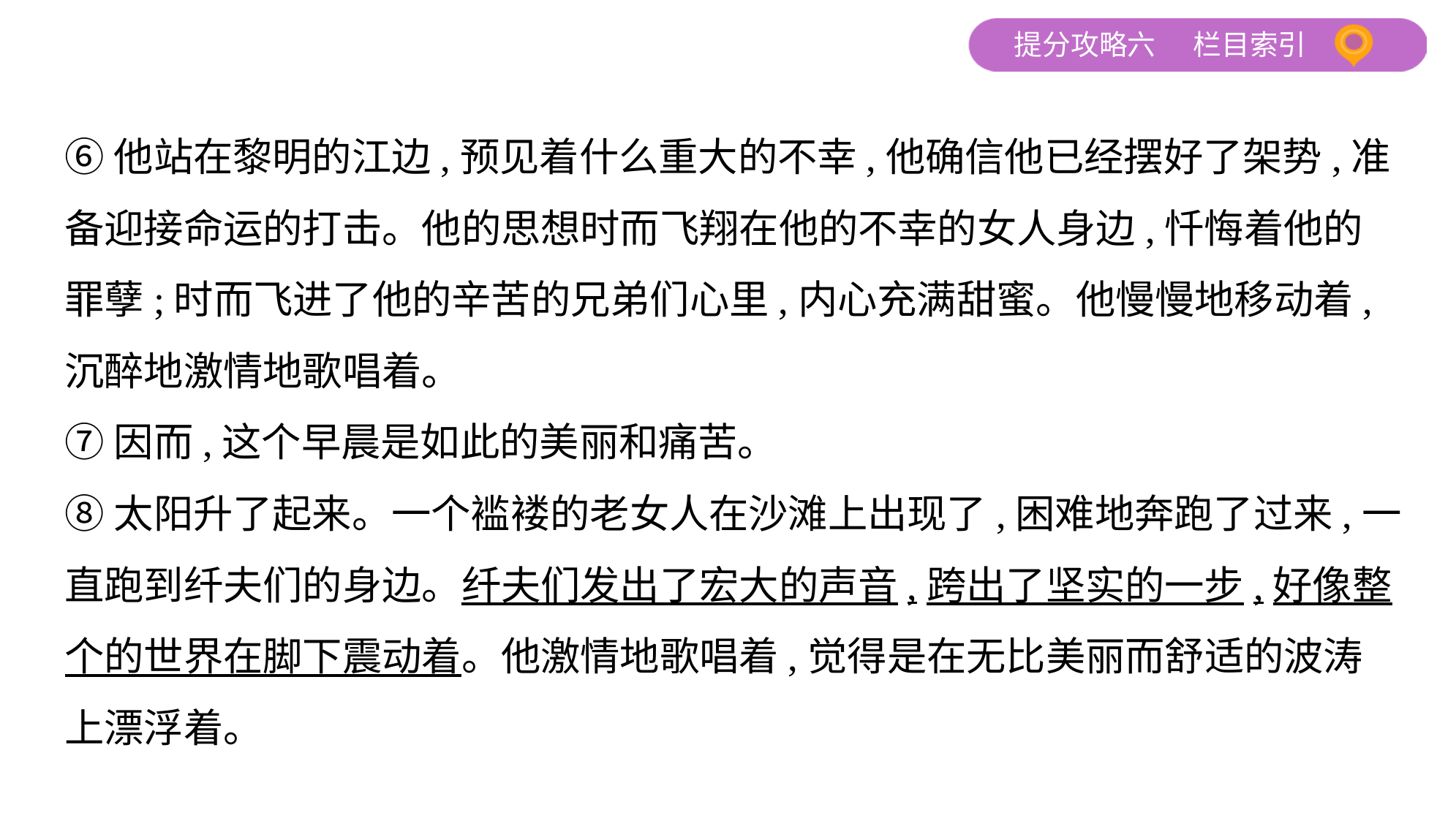

⑥他站在黎明的江边,预见着什么重大的不幸,他确信他已经摆好了架势,准
备迎接命运的打击。他的思想时而飞翔在他的不幸的女人身边,忏悔着他的
罪孽;时而飞进了他的辛苦的兄弟们心里,内心充满甜蜜。他慢慢地移动着,
沉醉地激情地歌唱着。
⑦因而,这个早晨是如此的美丽和痛苦。
⑧太阳升了起来。一个褴褛的老女人在沙滩上出现了,困难地奔跑了过来,一
直跑到纤夫们的身边。纤夫们发出了宏大的声音,跨出了坚实的一步,好像整
个的世界在脚下震动着。他激情地歌唱着,觉得是在无比美丽而舒适的波涛
上漂浮着。